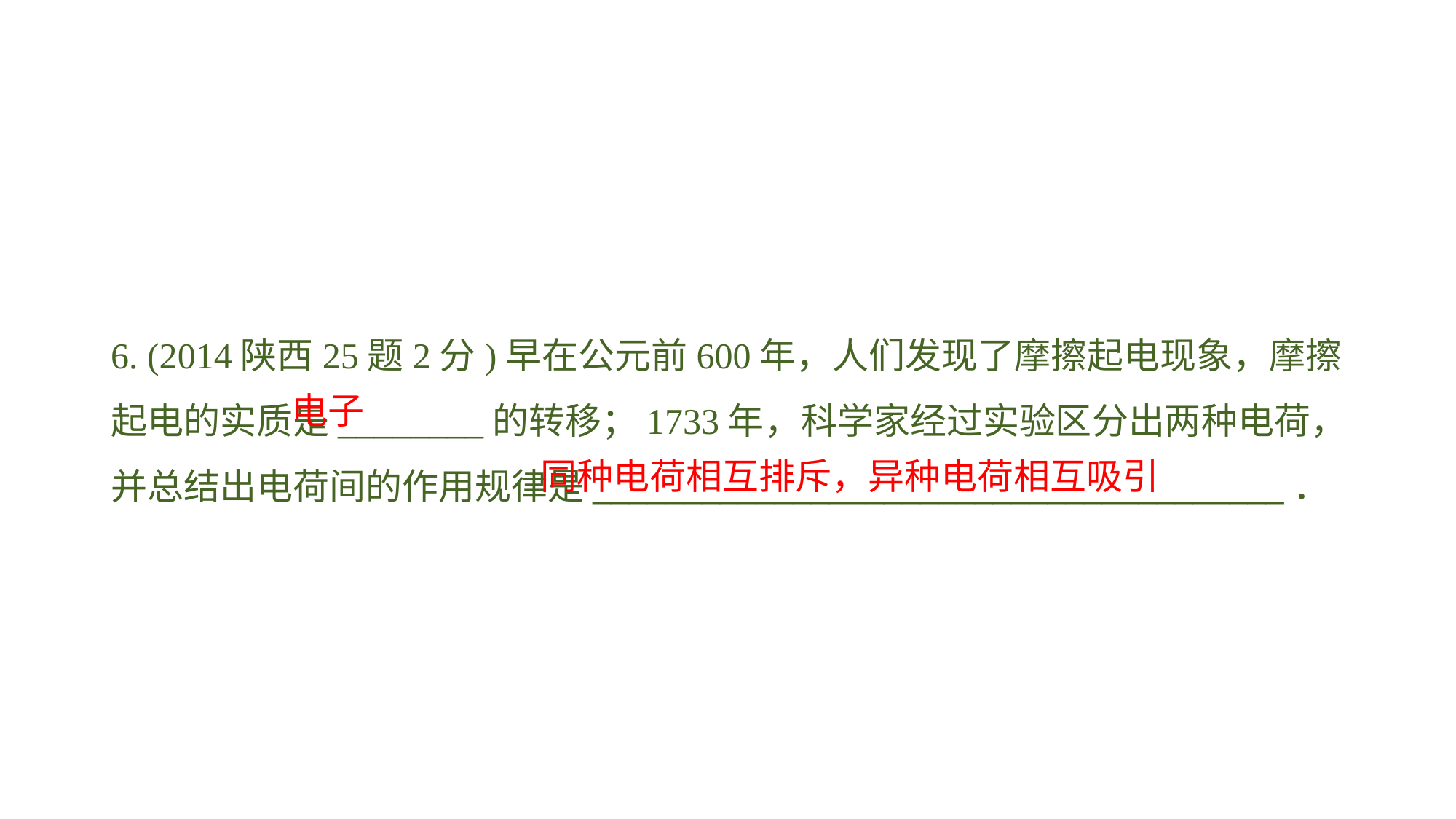

6. (2014陕西25题2分)早在公元前600年，人们发现了摩擦起电现象，摩擦起电的实质是________的转移；1733年，科学家经过实验区分出两种电荷，并总结出电荷间的作用规律是______________________________________．
电子
同种电荷相互排斥，异种电荷相互吸引